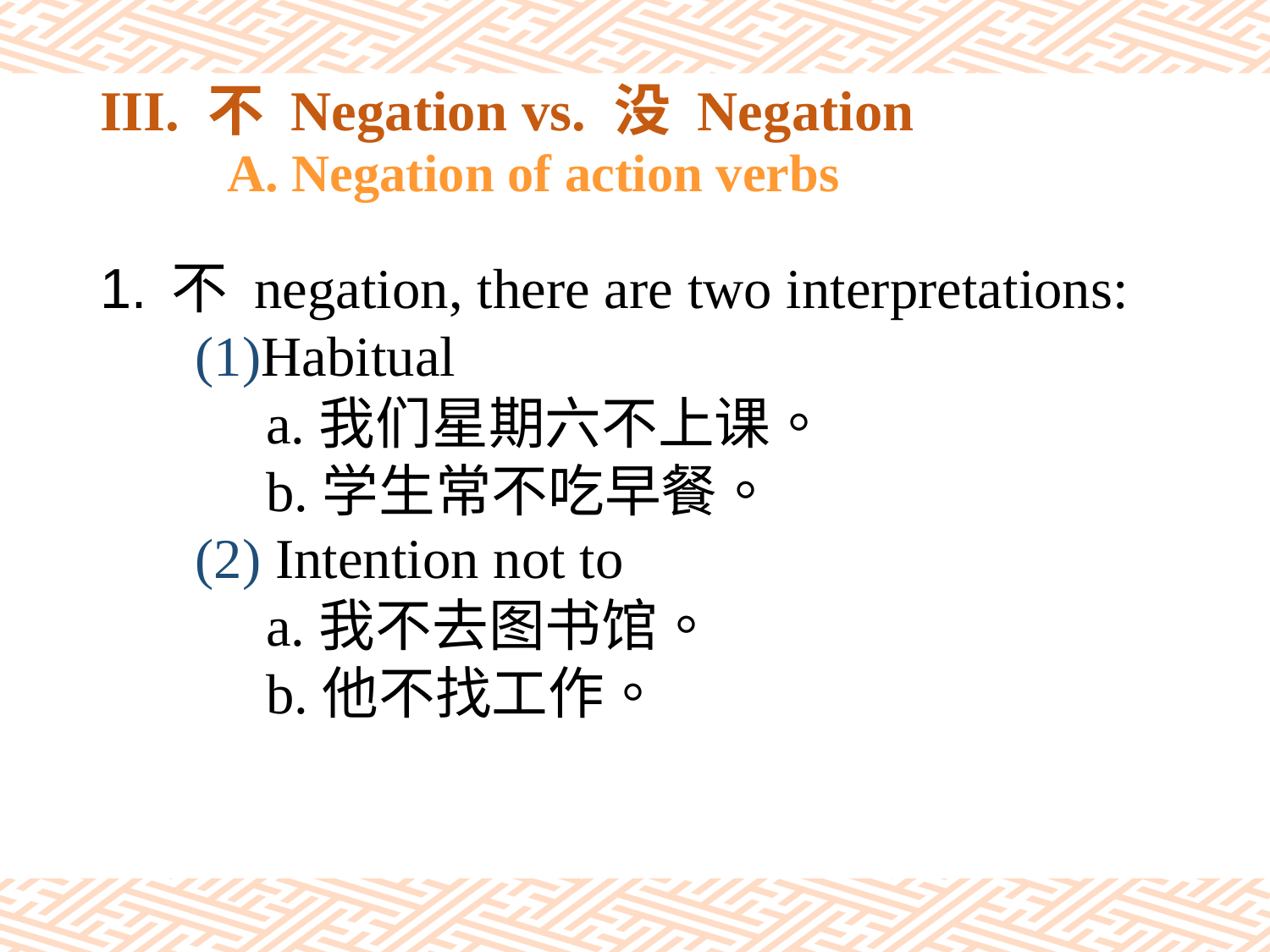

# III. 不 Negation vs. 没 Negation A. Negation of action verbs
不 negation, there are two interpretations:
(1)Habitual
     a.我们星期六不上课。
     b.学生常不吃早餐。
(2) Intention not to
     a.我不去图书馆。
     b.他不找工作。